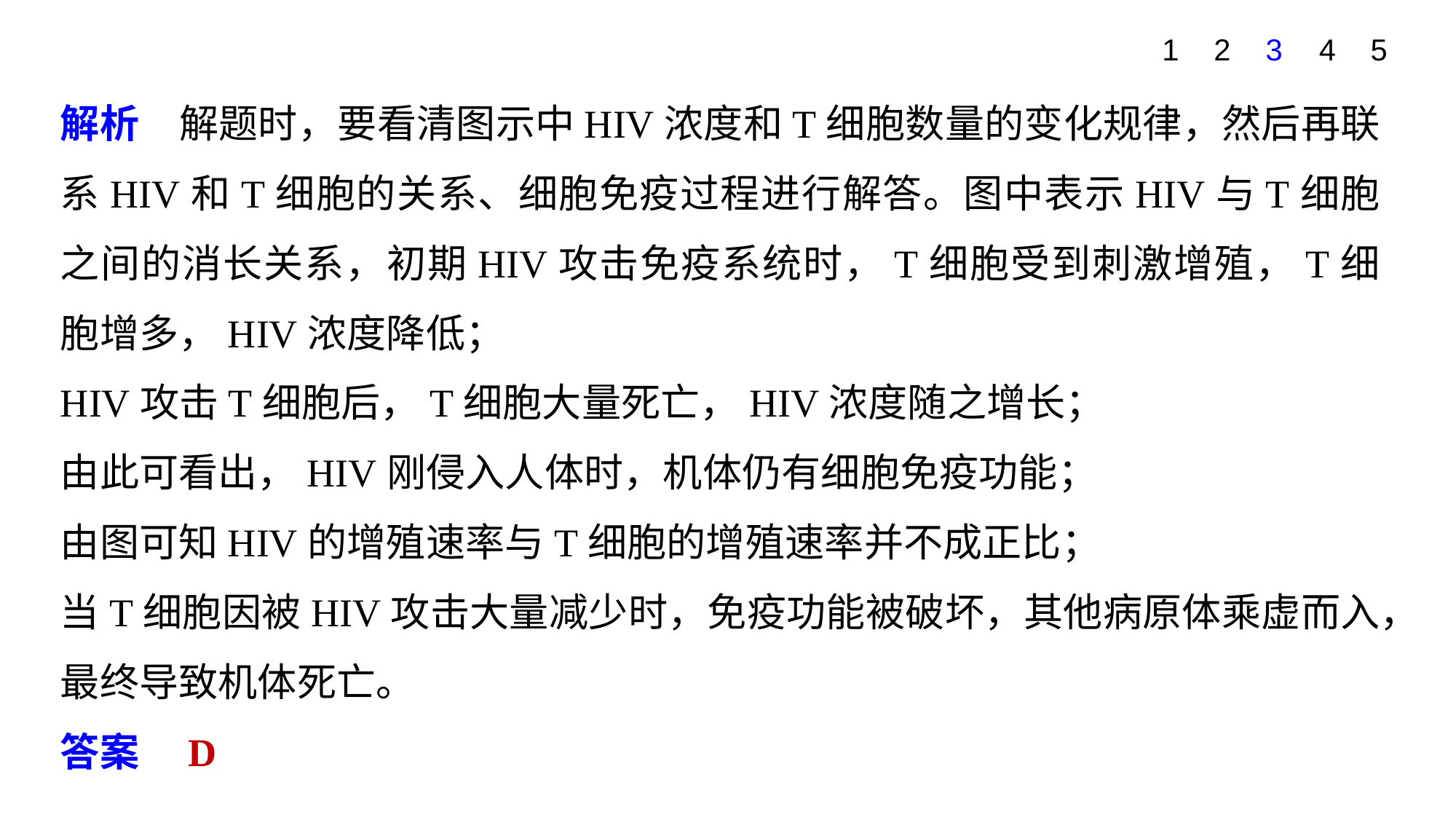

1
2
3
4
5
解析　解题时，要看清图示中HIV浓度和T细胞数量的变化规律，然后再联系HIV和T细胞的关系、细胞免疫过程进行解答。图中表示HIV与T细胞之间的消长关系，初期HIV攻击免疫系统时，T细胞受到刺激增殖，T细胞增多，HIV浓度降低；
HIV攻击T细胞后，T细胞大量死亡，HIV浓度随之增长；
由此可看出，HIV刚侵入人体时，机体仍有细胞免疫功能；
由图可知HIV的增殖速率与T细胞的增殖速率并不成正比；
当T细胞因被HIV攻击大量减少时，免疫功能被破坏，其他病原体乘虚而入，最终导致机体死亡。
答案　D